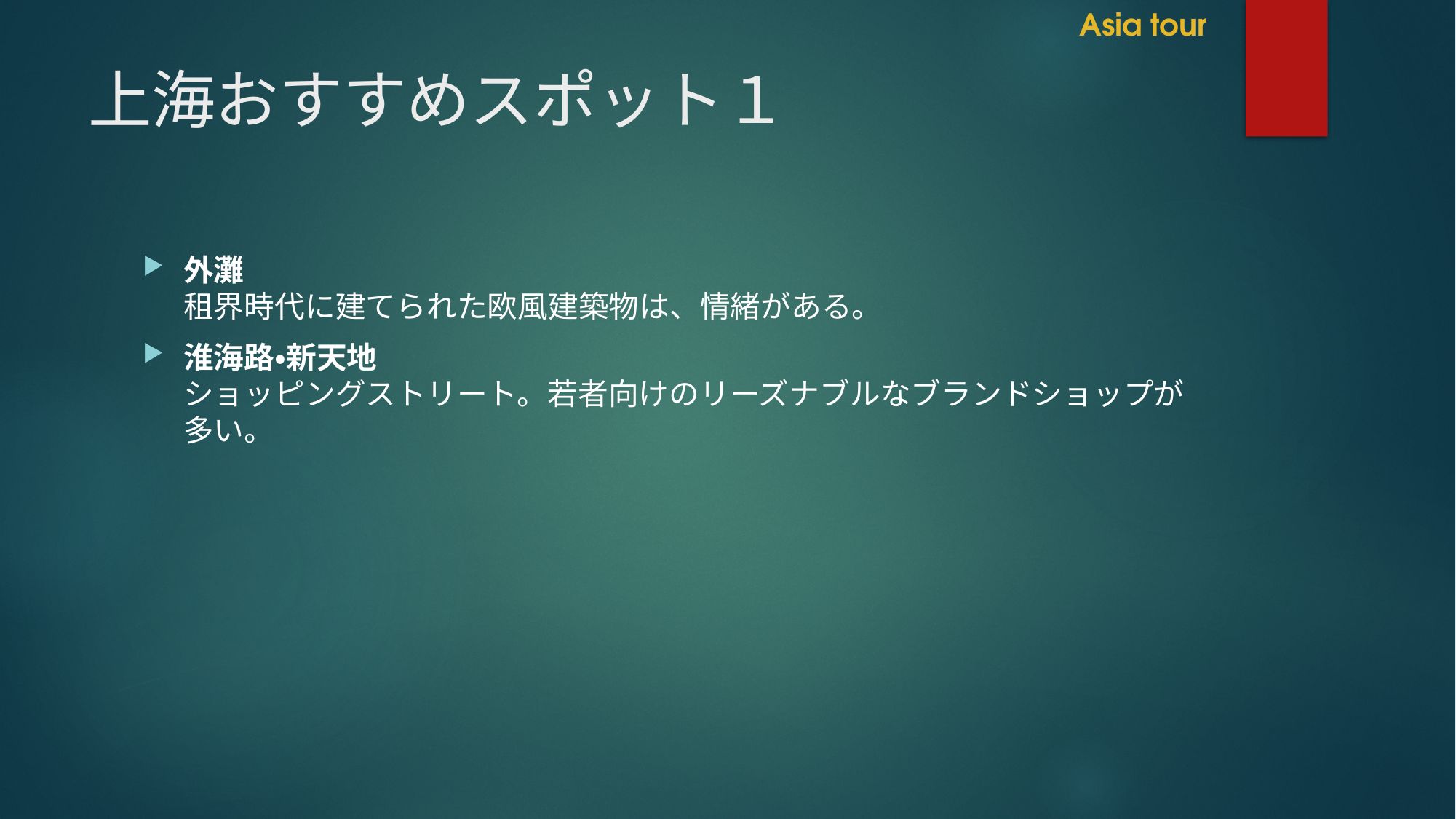

# 上海おすすめスポット１
外灘
租界時代に建てられた欧風建築物は、情緒がある。
淮海路・新天地
ショッピングストリート。若者向けのリーズナブルなブランドショップが多い。